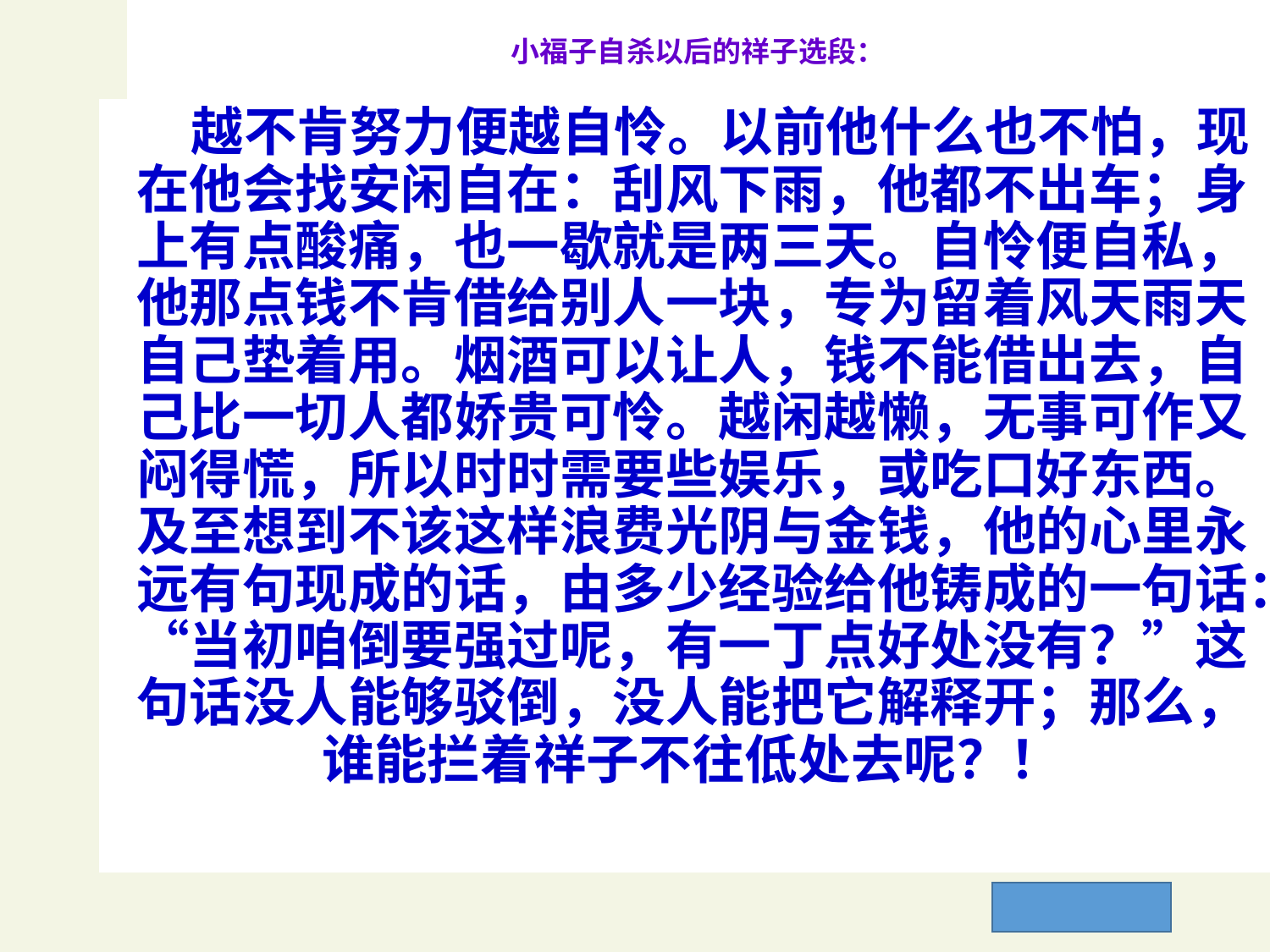

小福子自杀以后的祥子选段：
    越不肯努力便越自怜。以前他什么也不怕，现在他会找安闲自在：刮风下雨，他都不出车；身上有点酸痛，也一歇就是两三天。自怜便自私，他那点钱不肯借给别人一块，专为留着风天雨天自己垫着用。烟酒可以让人，钱不能借出去，自己比一切人都娇贵可怜。越闲越懒，无事可作又闷得慌，所以时时需要些娱乐，或吃口好东西。及至想到不该这样浪费光阴与金钱，他的心里永远有句现成的话，由多少经验给他铸成的一句话：“当初咱倒要强过呢，有一丁点好处没有？”这句话没人能够驳倒，没人能把它解释开；那么，谁能拦着祥子不往低处去呢？！